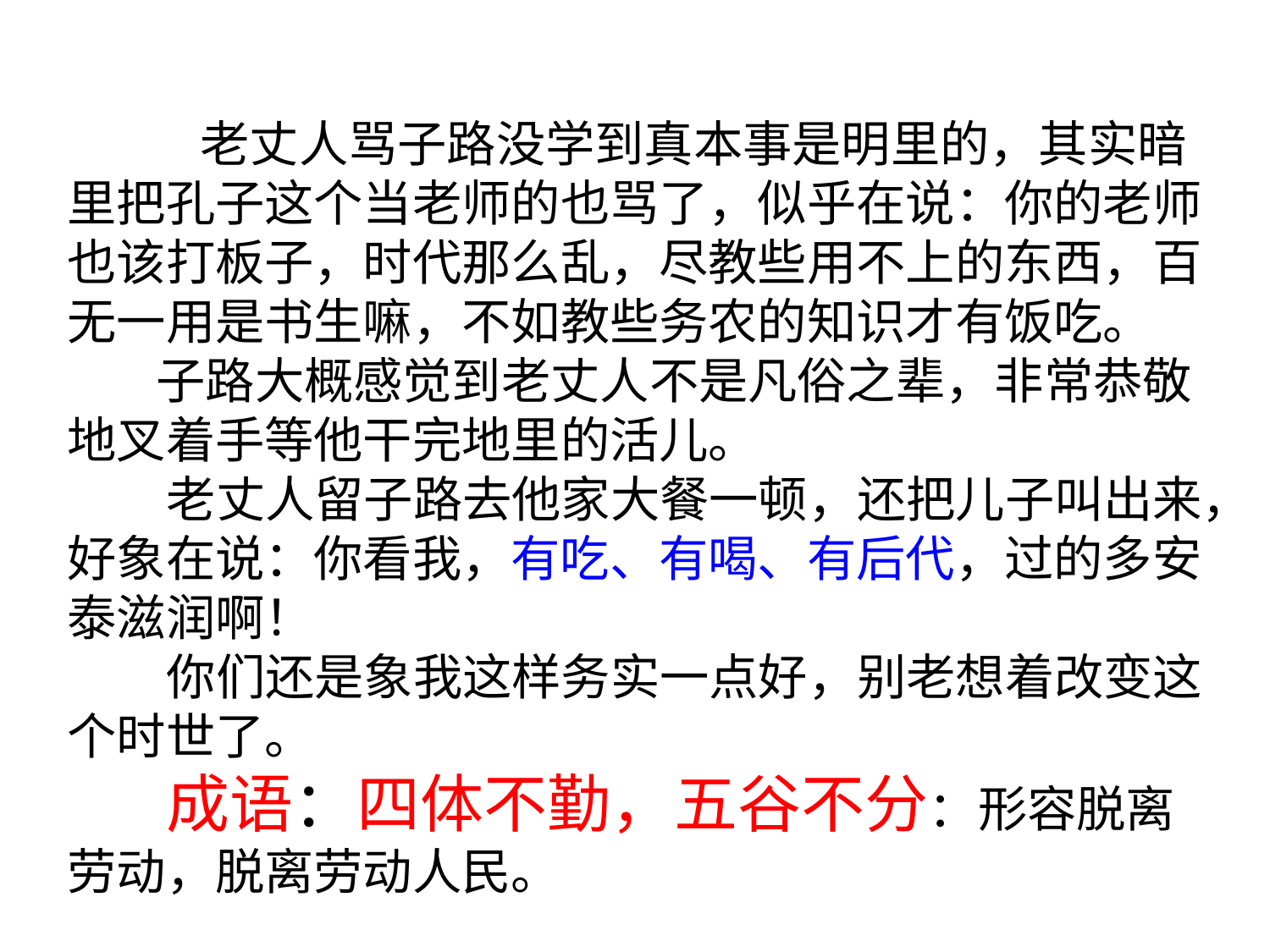

老丈人骂子路没学到真本事是明里的，其实暗里把孔子这个当老师的也骂了，似乎在说：你的老师也该打板子，时代那么乱，尽教些用不上的东西，百无一用是书生嘛，不如教些务农的知识才有饭吃。
       子路大概感觉到老丈人不是凡俗之辈，非常恭敬地叉着手等他干完地里的活儿。
老丈人留子路去他家大餐一顿，还把儿子叫出来，好象在说：你看我，有吃、有喝、有后代，过的多安泰滋润啊！
你们还是象我这样务实一点好，别老想着改变这个时世了。
成语：四体不勤，五谷不分：形容脱离劳动，脱离劳动人民。